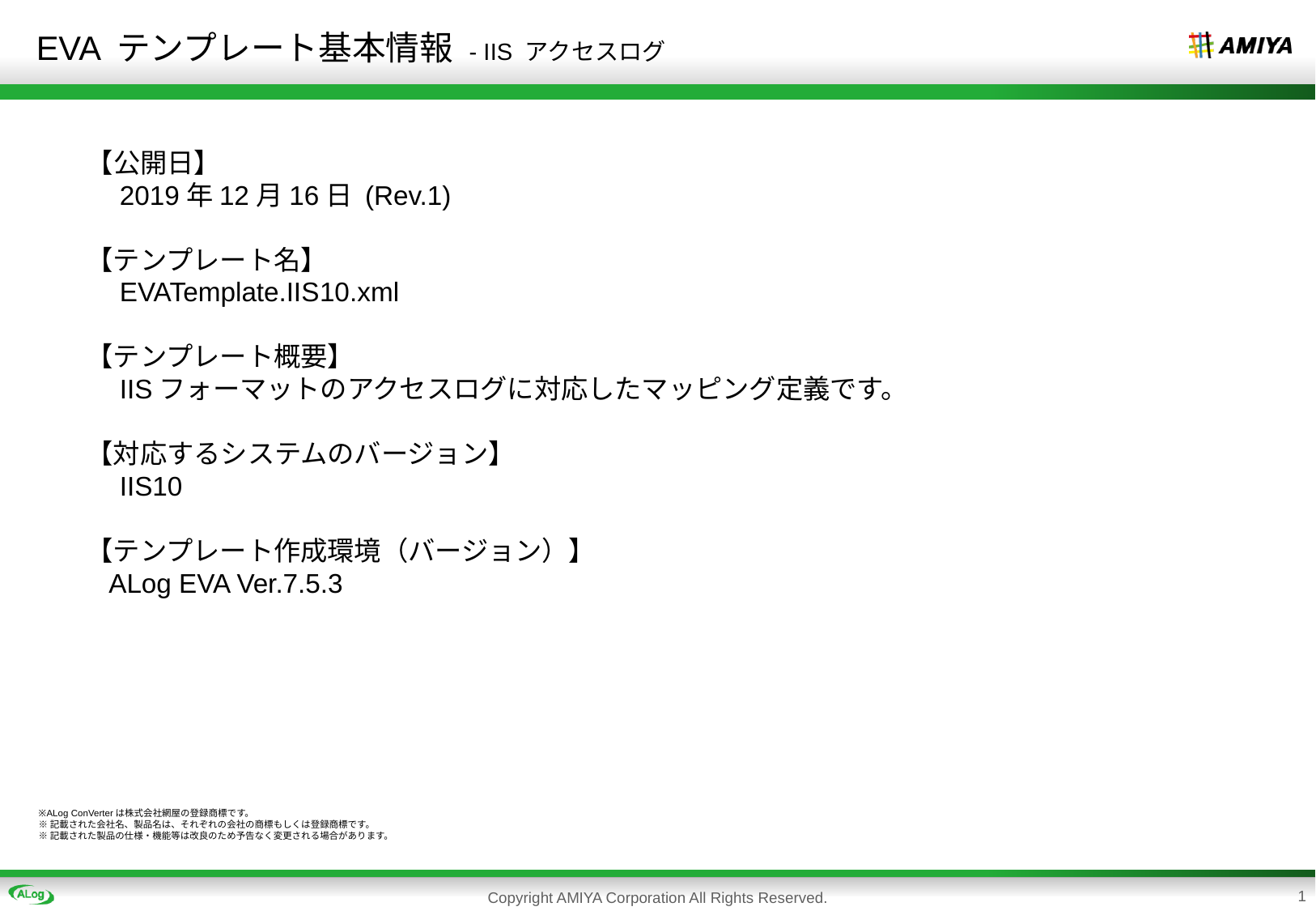

# EVA テンプレート基本情報 - IIS アクセスログ
【公開日】
　2019年12月16日 (Rev.1)

【テンプレート名】
　EVATemplate.IIS10.xml

【テンプレート概要】
　IISフォーマットのアクセスログに対応したマッピング定義です。

【対応するシステムのバージョン】
　IIS10

【テンプレート作成環境（バージョン）】
   ALog EVA Ver.7.5.3
※ALog ConVerterは株式会社網屋の登録商標です。
※記載された会社名、製品名は、それぞれの会社の商標もしくは登録商標です。
※記載された製品の仕様・機能等は改良のため予告なく変更される場合があります。
Copyright AMIYA Corporation All Rights Reserved.
1